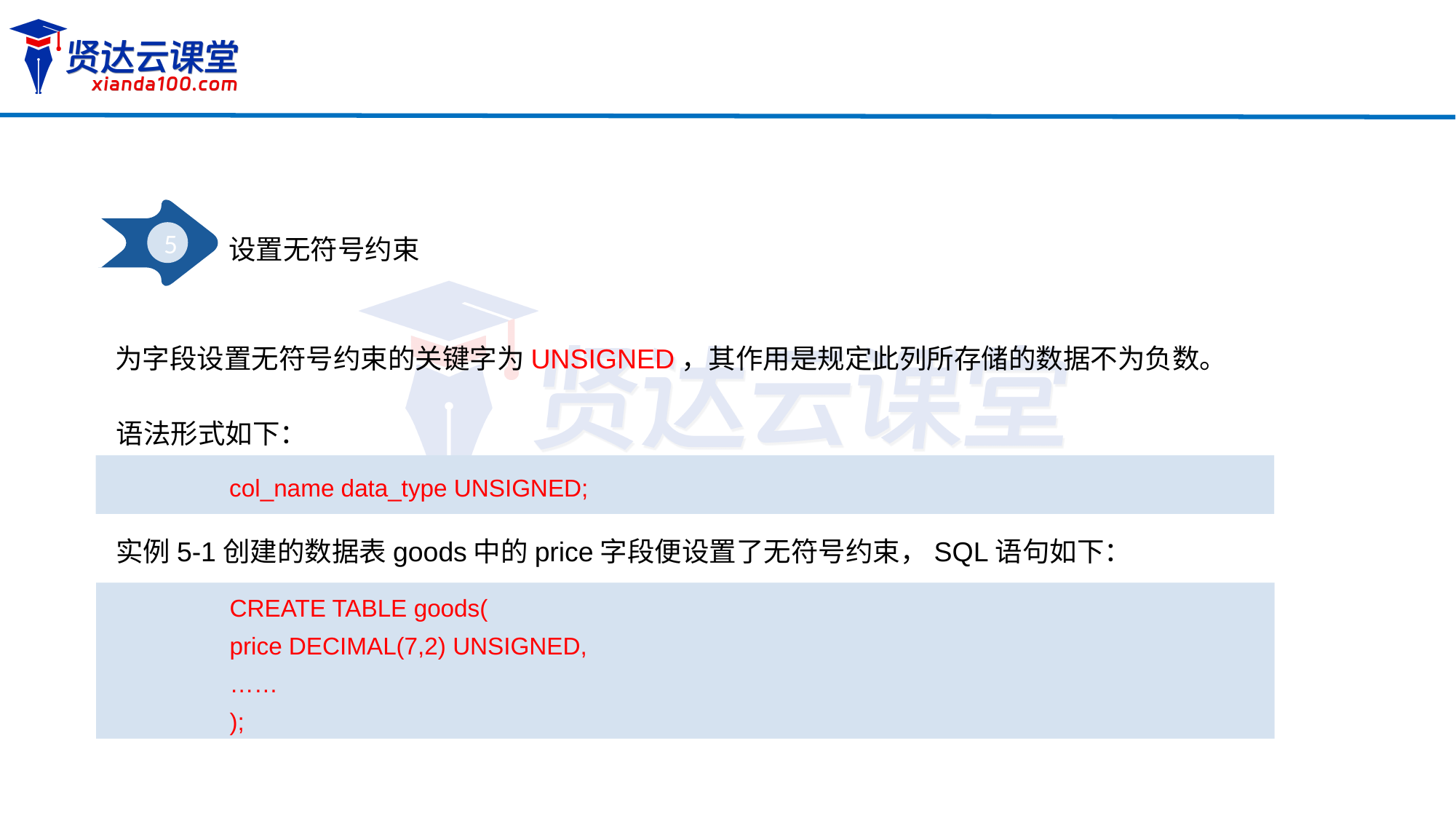

5
设置无符号约束
为字段设置无符号约束的关键字为UNSIGNED，其作用是规定此列所存储的数据不为负数。
语法形式如下：

col_name data_type UNSIGNED;
实例5-1创建的数据表goods中的price字段便设置了无符号约束，SQL语句如下：
CREATE TABLE goods(
price DECIMAL(7,2) UNSIGNED,
……
);